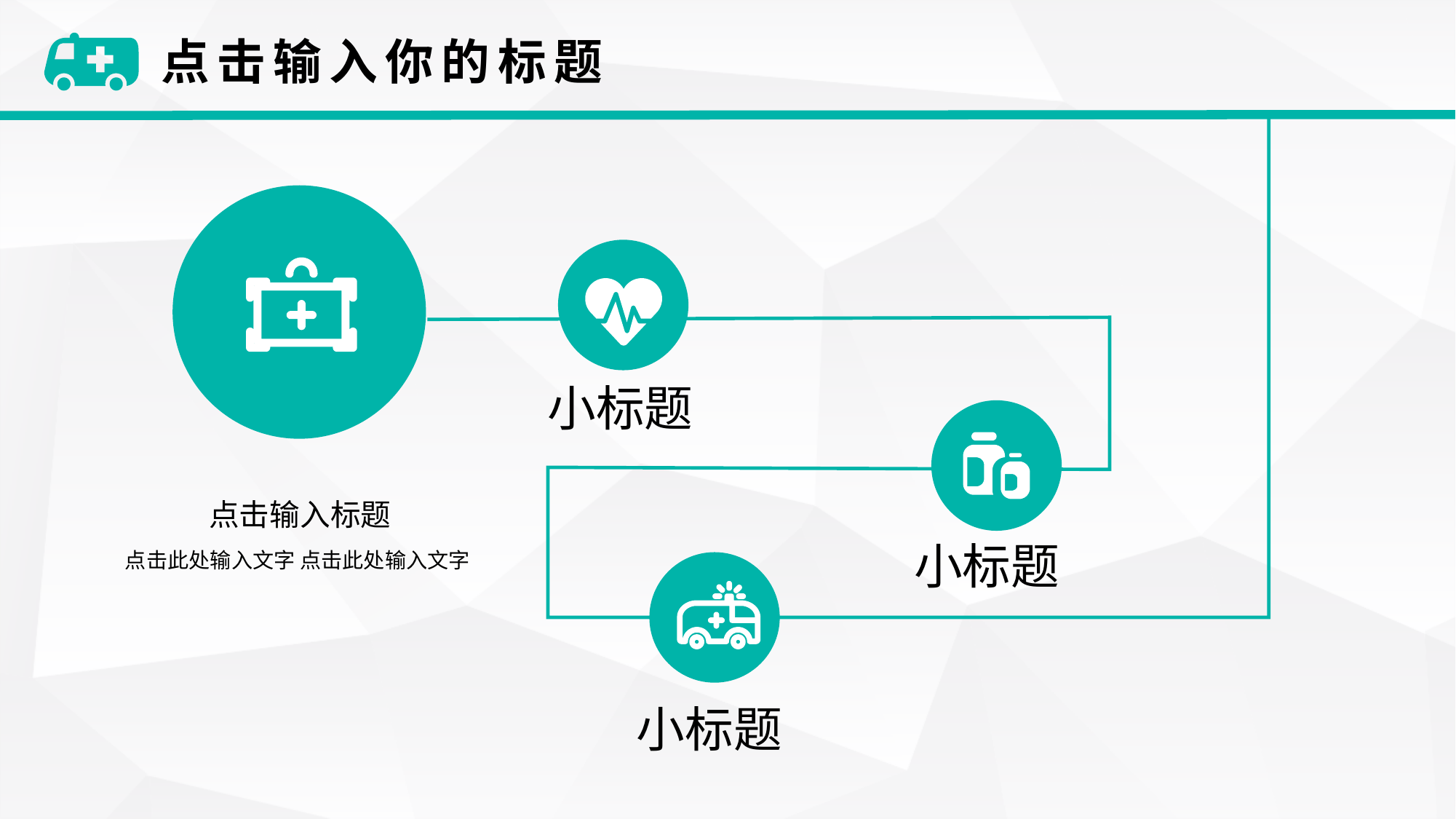

点击输入你的标题

小标题

点击输入标题
点击此处输入文字 点击此处输入文字
小标题

小标题